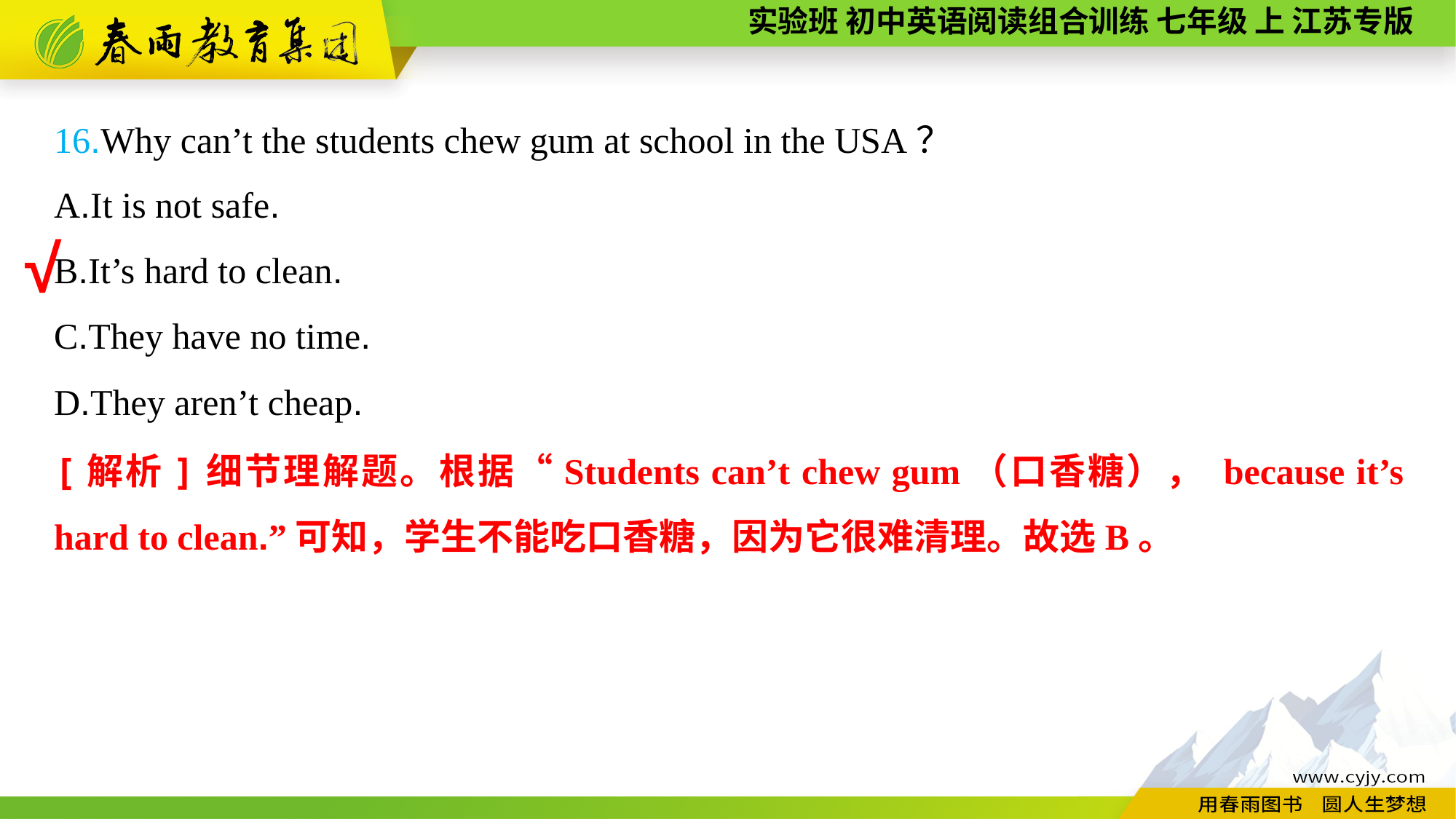

16.Why can’t the students chew gum at school in the USA？
A.It is not safe.
B.It’s hard to clean.
C.They have no time.
D.They aren’t cheap.
√
[解析]细节理解题。根据“Students can’t chew gum（口香糖）， because it’s hard to clean.”可知，学生不能吃口香糖，因为它很难清理。故选B。